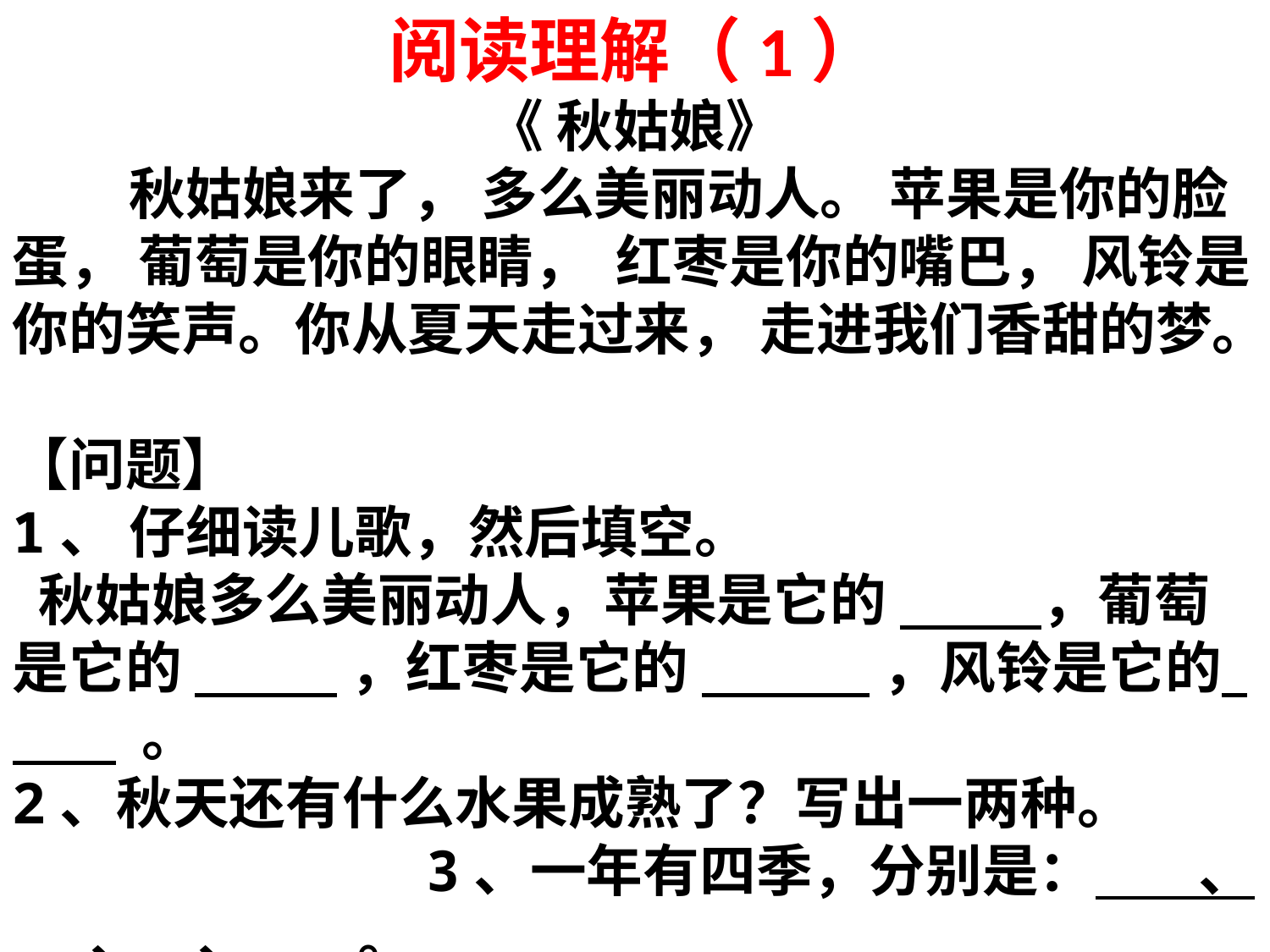

阅读理解（1）
《 秋姑娘》
        秋姑娘来了， 多么美丽动人。 苹果是你的脸蛋， 葡萄是你的眼睛，  红枣是你的嘴巴， 风铃是你的笑声。你从夏天走过来， 走进我们香甜的梦。
【问题】
1、 仔细读儿歌，然后填空。
 秋姑娘多么美丽动人，苹果是它的            ，葡萄是它的             ，红枣是它的               ，风铃是它的             。
2、秋天还有什么水果成熟了？写出一两种。                                         3、一年有四季，分别是：        、       、    、        。